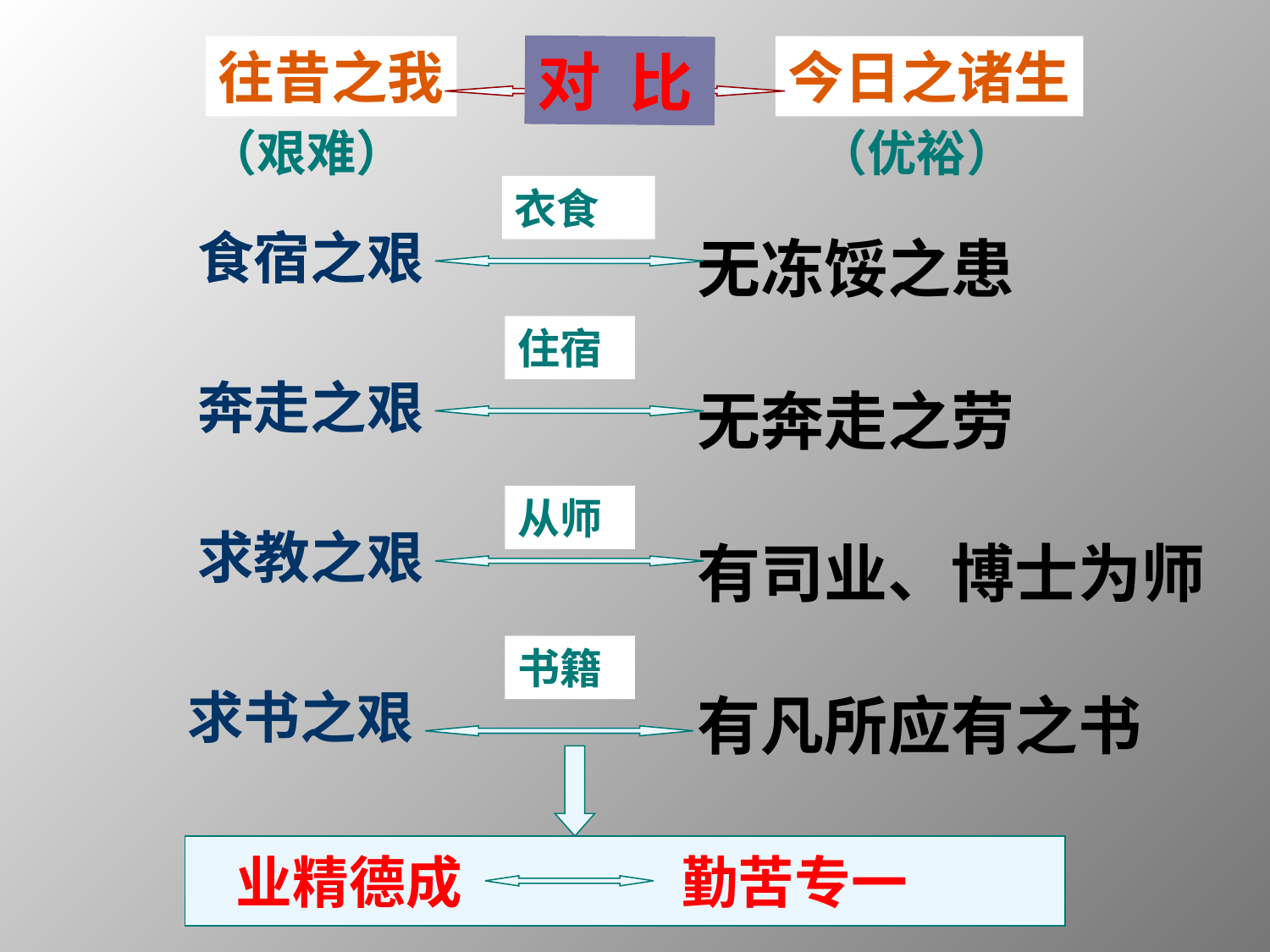

往昔之我
（艰难）
对  比

今日之诸生
（优裕）
无冻馁之患
无奔走之劳
有司业、博士为师
有凡所应有之书

衣食
食宿之艰

住宿
奔走之艰

从师
求教之艰

书籍
求书之艰

   业精德成                 勤苦专一